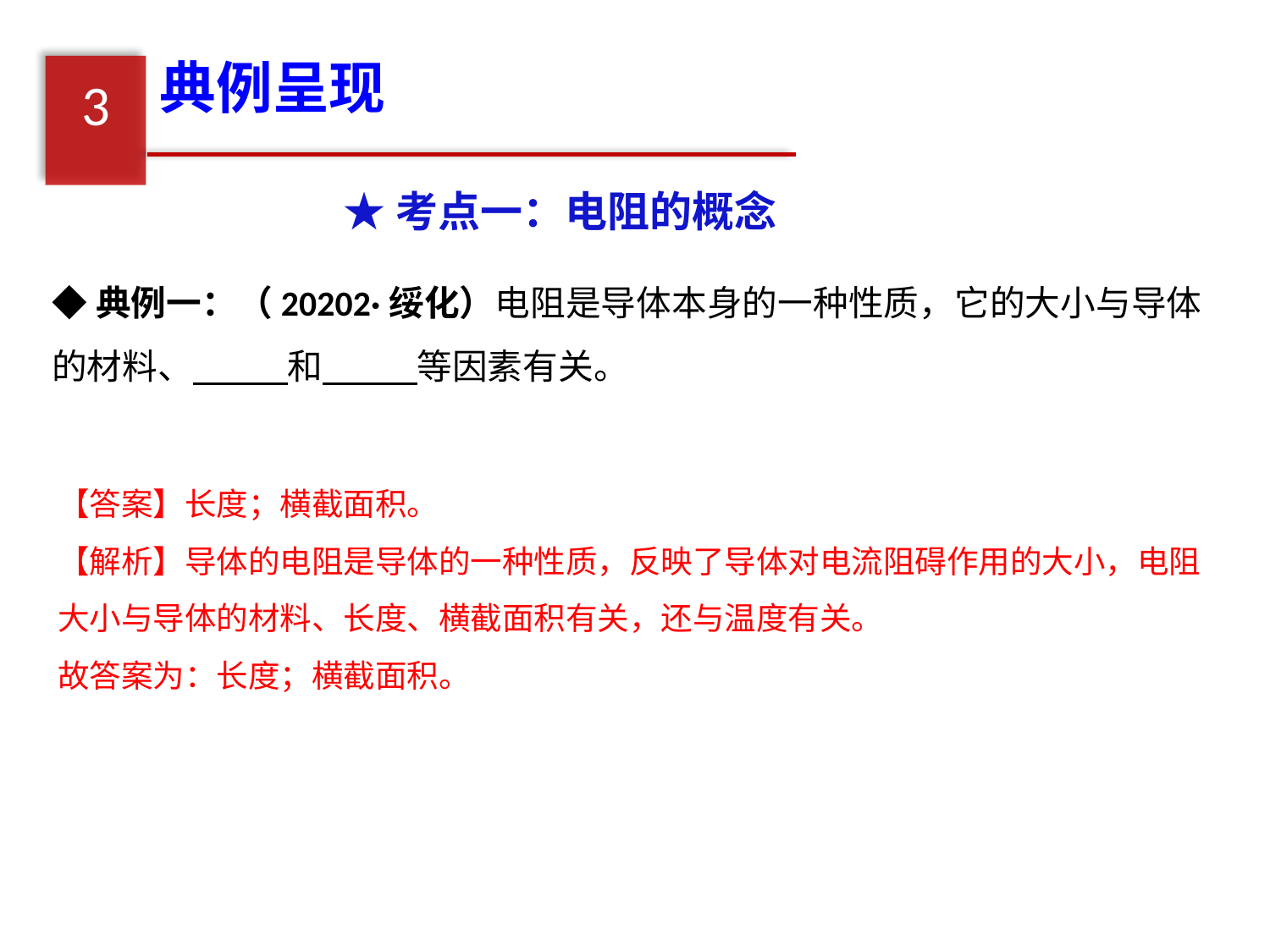

典例呈现

3
★考点一：电阻的概念
◆典例一：（20202·绥化）电阻是导体本身的一种性质，它的大小与导体的材料、　   　和　   　等因素有关。
【答案】长度；横截面积。
【解析】导体的电阻是导体的一种性质，反映了导体对电流阻碍作用的大小，电阻大小与导体的材料、长度、横截面积有关，还与温度有关。
故答案为：长度；横截面积。